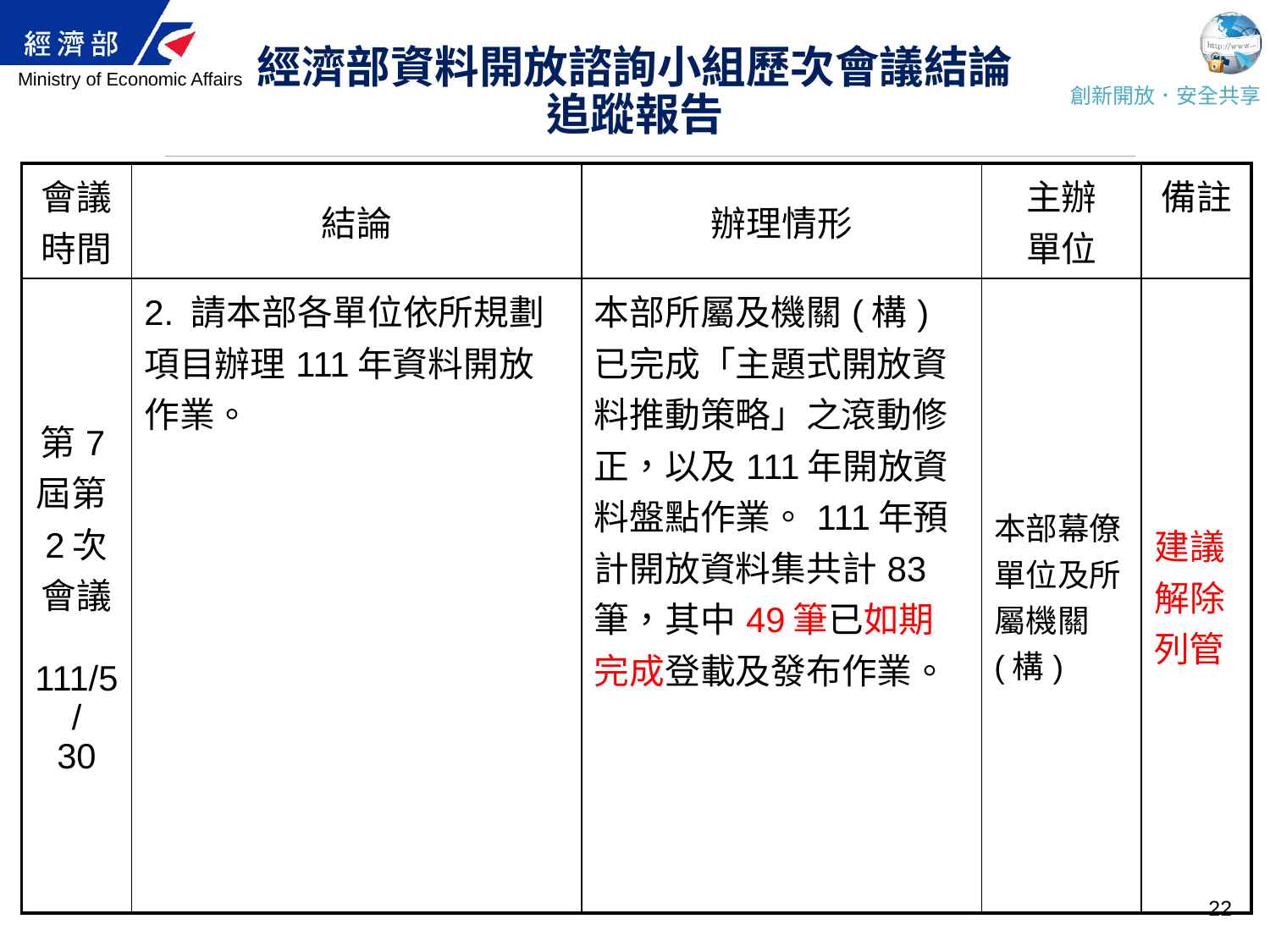

# 經濟部資料開放諮詢小組歷次會議結論 追蹤報告
| 會議 時間 | 結論 | 辦理情形 | 主辦 單位 | 備註 |
| --- | --- | --- | --- | --- |
| 第7屆第2次 會議 111/5/ 30 | 2. 請本部各單位依所規劃項目辦理111年資料開放作業。 | 本部所屬及機關(構)已完成「主題式開放資料推動策略」之滾動修正，以及111年開放資料盤點作業。111年預計開放資料集共計83筆，其中49筆已如期完成登載及發布作業。 | 本部幕僚單位及所屬機關(構) | 建議解除列管 |
22